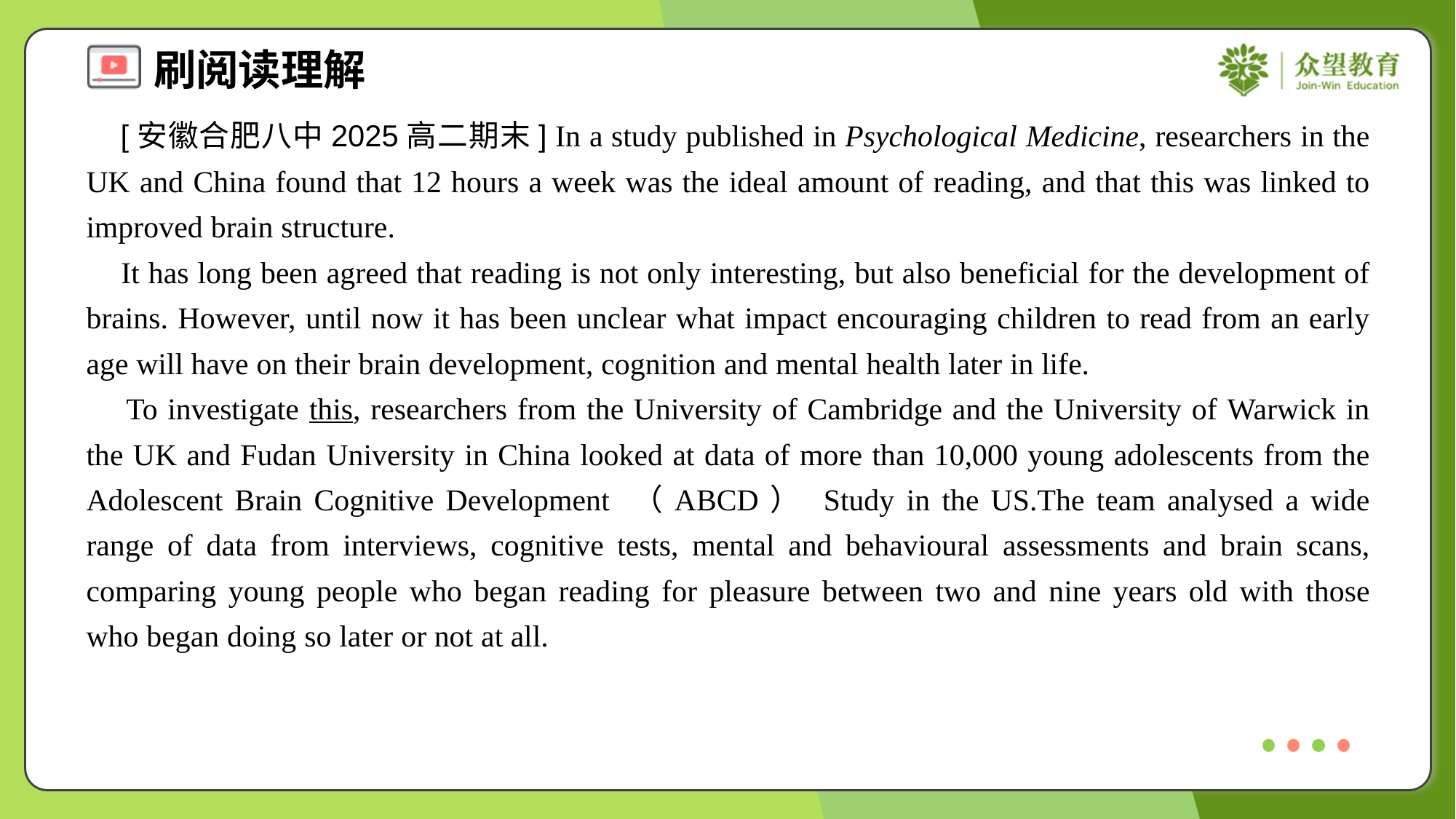

[安徽合肥八中2025高二期末] In a study published in Psychological Medicine, researchers in the UK and China found that 12 hours a week was the ideal amount of reading, and that this was linked to improved brain structure.
    It has long been agreed that reading is not only interesting, but also beneficial for the development of brains. However, until now it has been unclear what impact encouraging children to read from an early age will have on their brain development, cognition and mental health later in life.
    To investigate this, researchers from the University of Cambridge and the University of Warwick in the UK and Fudan University in China looked at data of more than 10,000 young adolescents from the Adolescent Brain Cognitive Development （ABCD） Study in the US.The team analysed a wide range of data from interviews, cognitive tests, mental and behavioural assessments and brain scans, comparing young people who began reading for pleasure between two and nine years old with those who began doing so later or not at all.